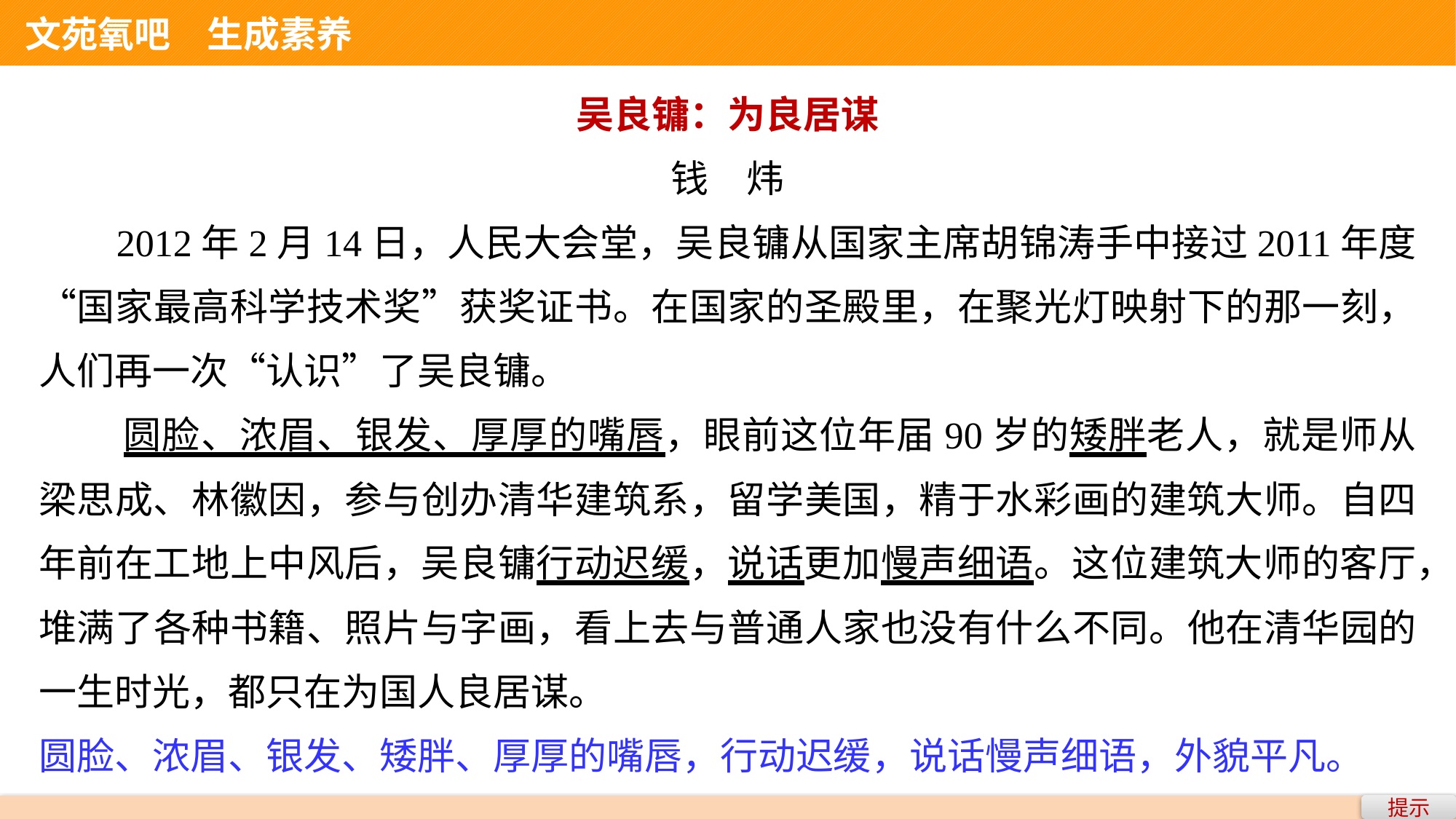

文苑氧吧　生成素养
吴良镛：为良居谋
钱　炜
        2012年2月14日，人民大会堂，吴良镛从国家主席胡锦涛手中接过2011年度“国家最高科学技术奖”获奖证书。在国家的圣殿里，在聚光灯映射下的那一刻，人们再一次“认识”了吴良镛。
        圆脸、浓眉、银发、厚厚的嘴唇，眼前这位年届90岁的矮胖老人，就是师从梁思成、林徽因，参与创办清华建筑系，留学美国，精于水彩画的建筑大师。自四年前在工地上中风后，吴良镛行动迟缓，说话更加慢声细语。这位建筑大师的客厅，堆满了各种书籍、照片与字画，看上去与普通人家也没有什么不同。他在清华园的一生时光，都只在为国人良居谋。
圆脸、浓眉、银发、矮胖、厚厚的嘴唇，行动迟缓，说话慢声细语，外貌平凡。
提示